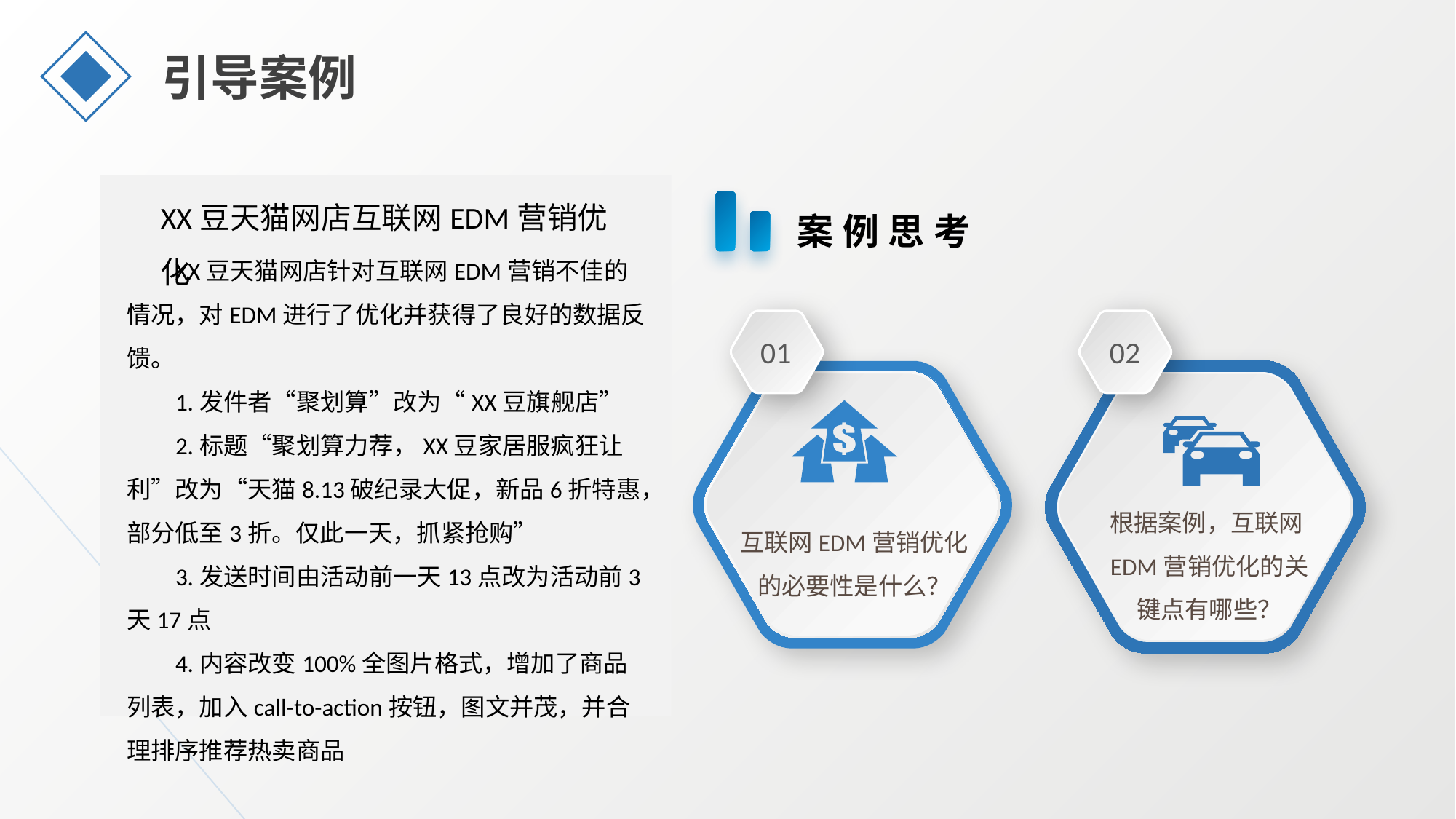

引导案例

XX豆天猫网店互联网EDM营销优化

案例思考

XX豆天猫网店针对互联网EDM营销不佳的情况，对EDM进行了优化并获得了良好的数据反馈。
1.发件者“聚划算”改为“XX豆旗舰店”
2.标题“聚划算力荐，XX豆家居服疯狂让利”改为“天猫8.13破纪录大促，新品6折特惠，部分低至3折。仅此一天，抓紧抢购”
3.发送时间由活动前一天13点改为活动前3天17点
4.内容改变100%全图片格式，增加了商品列表，加入call-to-action按钮，图文并茂，并合理排序推荐热卖商品

01

02

根据案例，互联网EDM营销优化的关键点有哪些？
互联网EDM营销优化的必要性是什么？